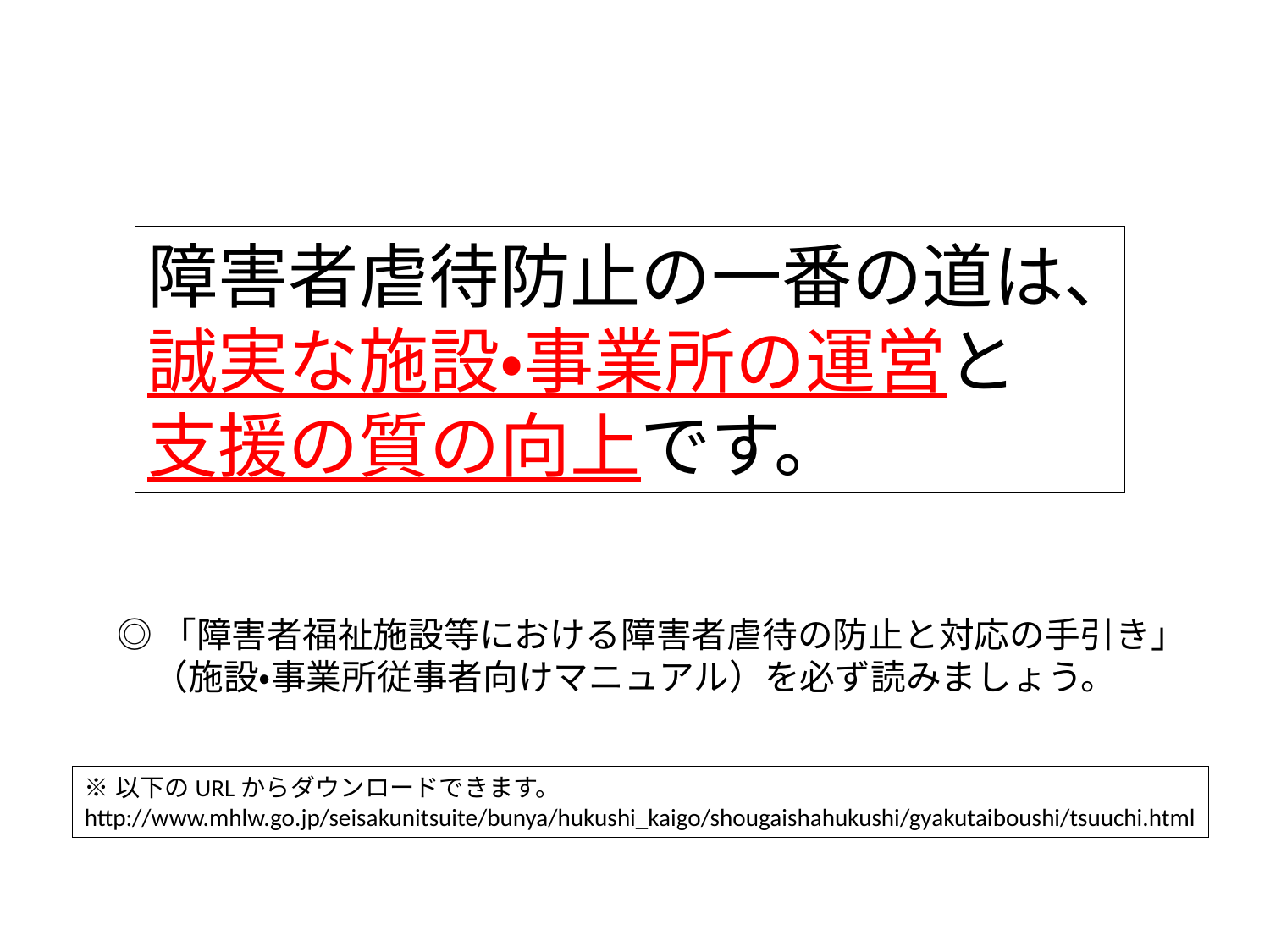

障害者虐待防止の一番の道は、
誠実な施設・事業所の運営と
支援の質の向上です。
◎「障害者福祉施設等における障害者虐待の防止と対応の手引き」
　（施設・事業所従事者向けマニュアル）を必ず読みましょう。
※以下のURLからダウンロードできます。
http://www.mhlw.go.jp/seisakunitsuite/bunya/hukushi_kaigo/shougaishahukushi/gyakutaiboushi/tsuuchi.html